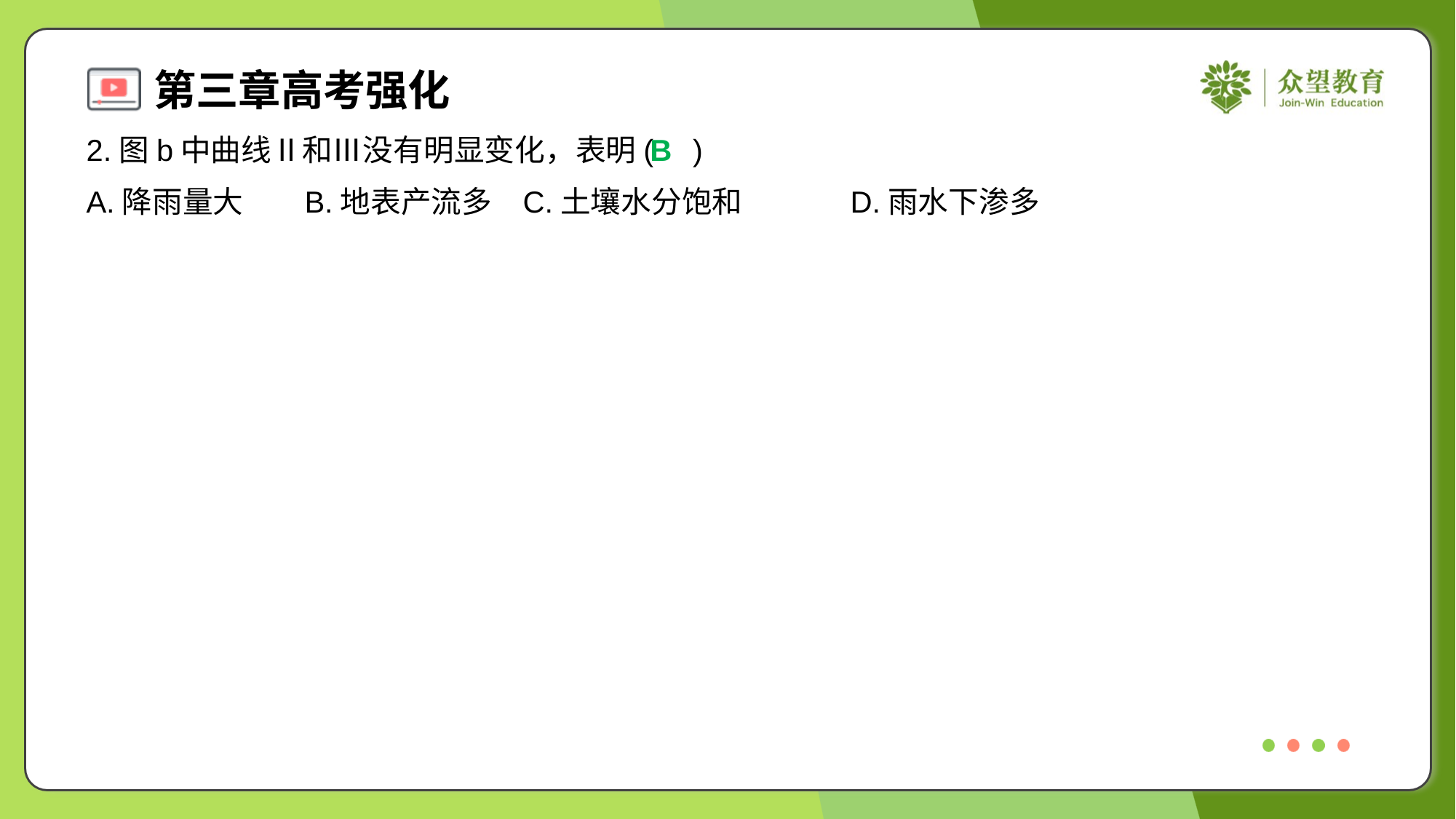

2.图b中曲线Ⅱ和Ⅲ没有明显变化，表明(     )
B
A.降雨量大	B.地表产流多	C.土壤水分饱和	D.雨水下渗多